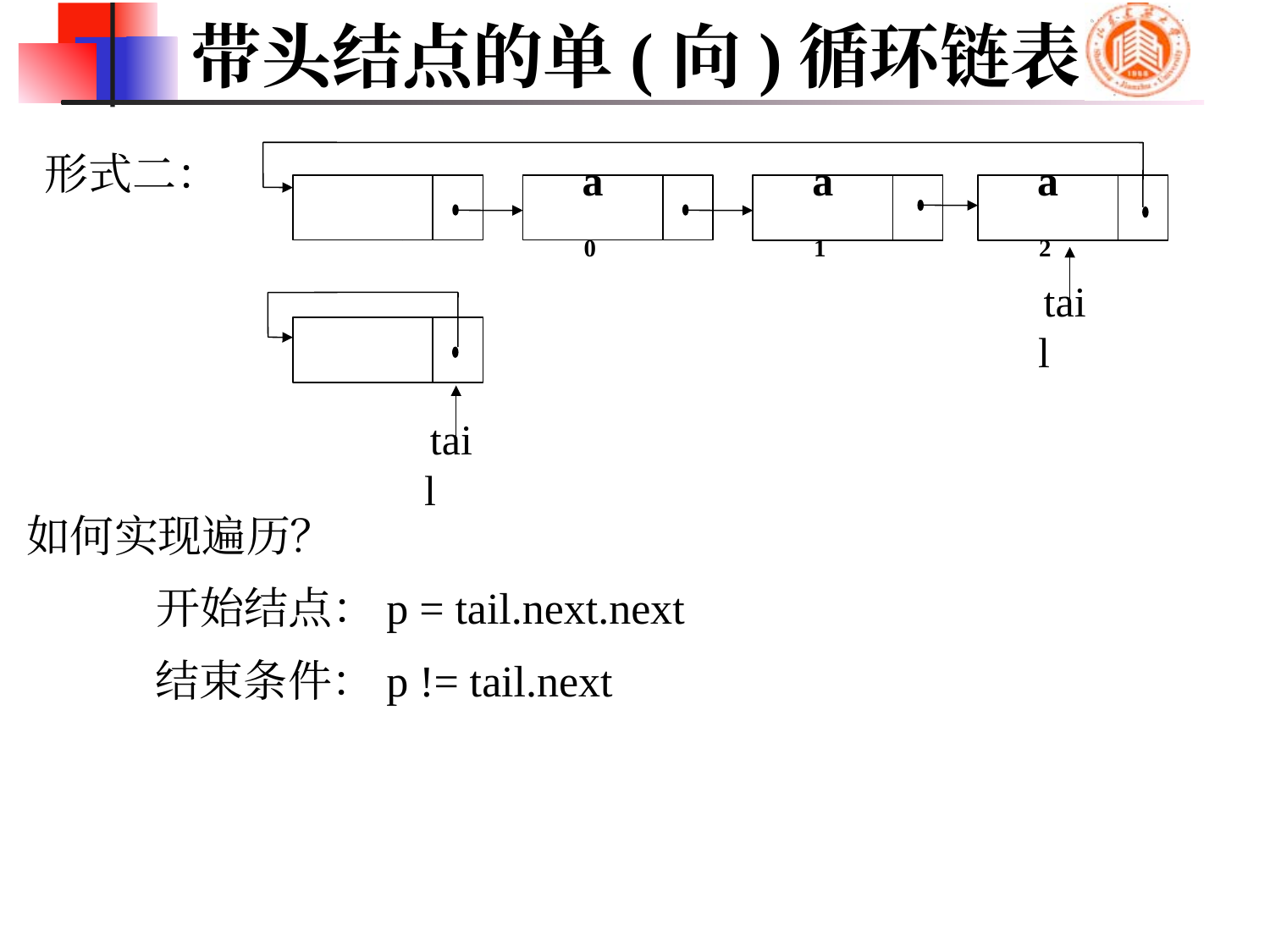

# 带头结点的单(向)循环链表
形式二：

a0

a1

a2

tail

tail
如何实现遍历？
开始结点：p = tail.next.next
结束条件：p != tail.next